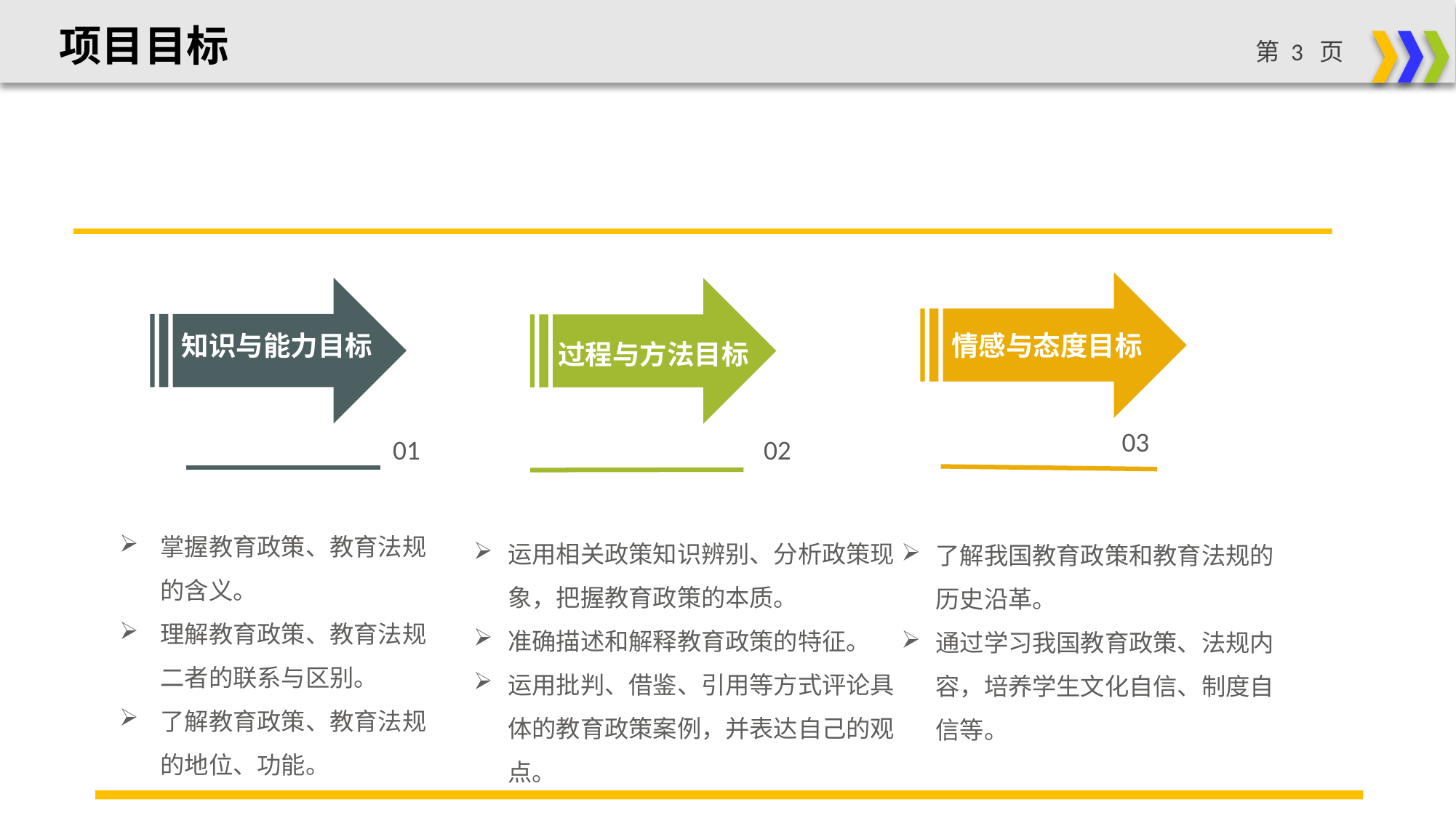

项目目标

知识与能力目标
情感与态度目标
过程与方法目标
03
01
02
掌握教育政策、教育法规的含义。
理解教育政策、教育法规二者的联系与区别。
了解教育政策、教育法规的地位、功能。
运用相关政策知识辨别、分析政策现象，把握教育政策的本质。
准确描述和解释教育政策的特征。
运用批判、借鉴、引用等方式评论具体的教育政策案例，并表达自己的观点。
了解我国教育政策和教育法规的历史沿革。
通过学习我国教育政策、法规内容，培养学生文化自信、制度自信等。